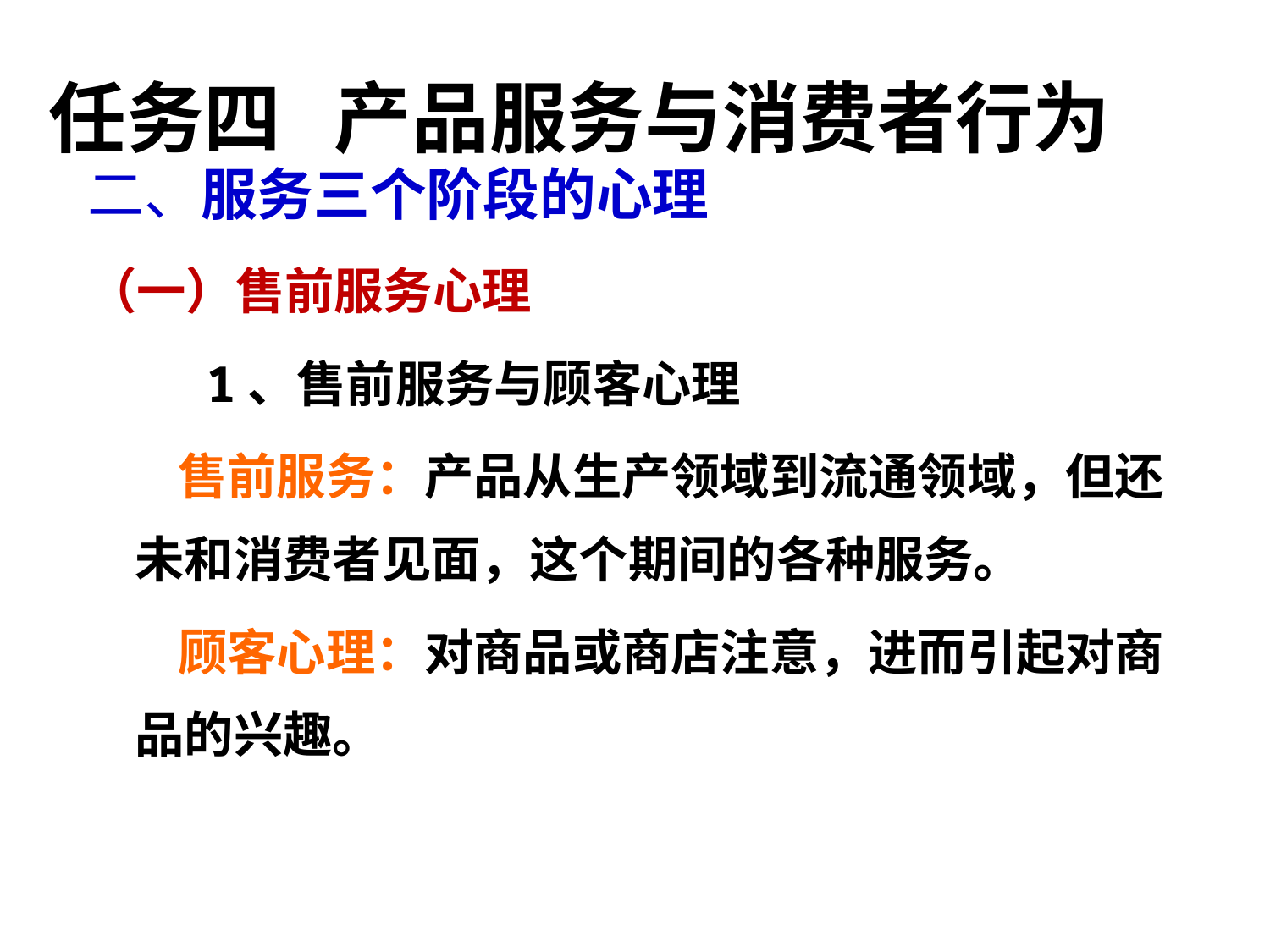

任务四   产品服务与消费者行为
二、服务三个阶段的心理
（一）售前服务心理
    1、售前服务与顾客心理
       售前服务：产品从生产领域到流通领域，但还未和消费者见面，这个期间的各种服务。
       顾客心理：对商品或商店注意，进而引起对商品的兴趣。